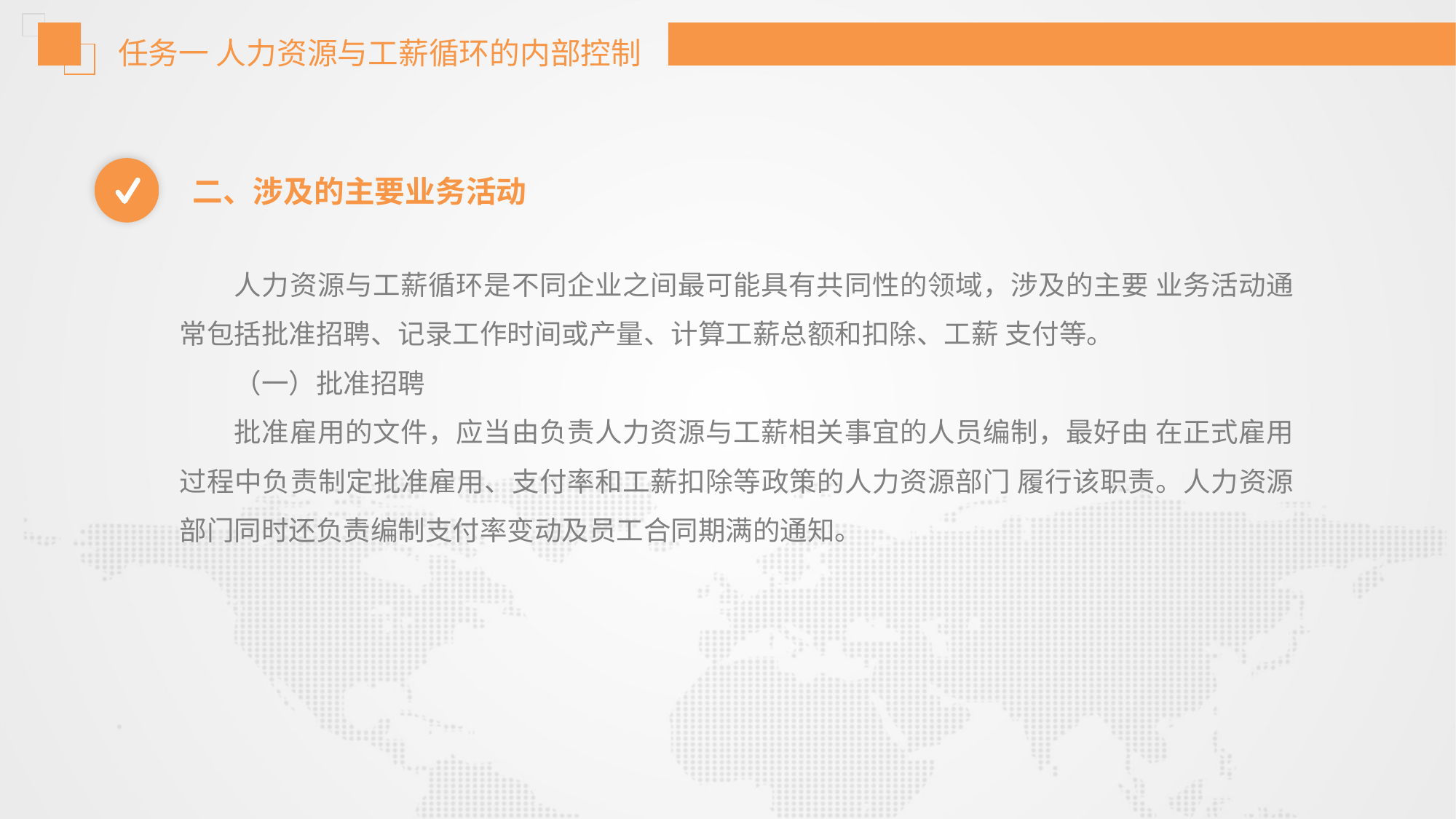

任务一 人力资源与工薪循环的内部控制

二、涉及的主要业务活动
人力资源与工薪循环是不同企业之间最可能具有共同性的领域，涉及的主要 业务活动通常包括批准招聘、记录工作时间或产量、计算工薪总额和扣除、工薪 支付等。
（一）批准招聘
批准雇用的文件，应当由负责人力资源与工薪相关事宜的人员编制，最好由 在正式雇用过程中负责制定批准雇用、支付率和工薪扣除等政策的人力资源部门 履行该职责。人力资源部门同时还负责编制支付率变动及员工合同期满的通知。